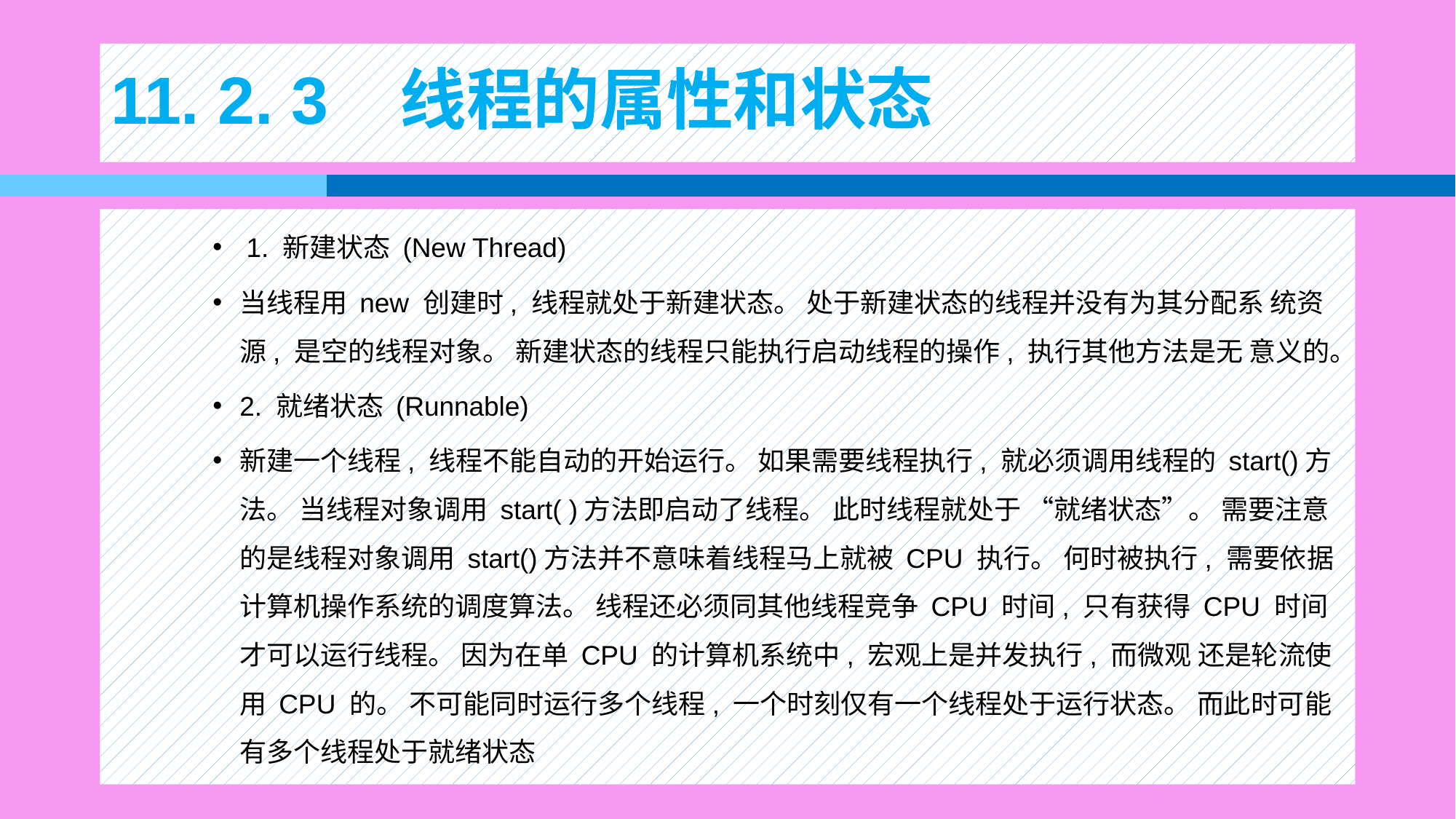

# 11. 2. 3   线程的属性和状态
1. 新建状态 (New Thread)
当线程用 new 创建时, 线程就处于新建状态。 处于新建状态的线程并没有为其分配系 统资源, 是空的线程对象。 新建状态的线程只能执行启动线程的操作, 执行其他方法是无 意义的。
2. 就绪状态 (Runnable)
新建一个线程, 线程不能自动的开始运行。 如果需要线程执行, 就必须调用线程的 start()方法。 当线程对象调用 start( )方法即启动了线程。 此时线程就处于 “就绪状态”。 需要注意的是线程对象调用 start()方法并不意味着线程马上就被 CPU 执行。 何时被执行, 需要依据计算机操作系统的调度算法。 线程还必须同其他线程竞争 CPU 时间, 只有获得 CPU 时间才可以运行线程。 因为在单 CPU 的计算机系统中, 宏观上是并发执行, 而微观 还是轮流使用 CPU 的。 不可能同时运行多个线程, 一个时刻仅有一个线程处于运行状态。 而此时可能有多个线程处于就绪状态